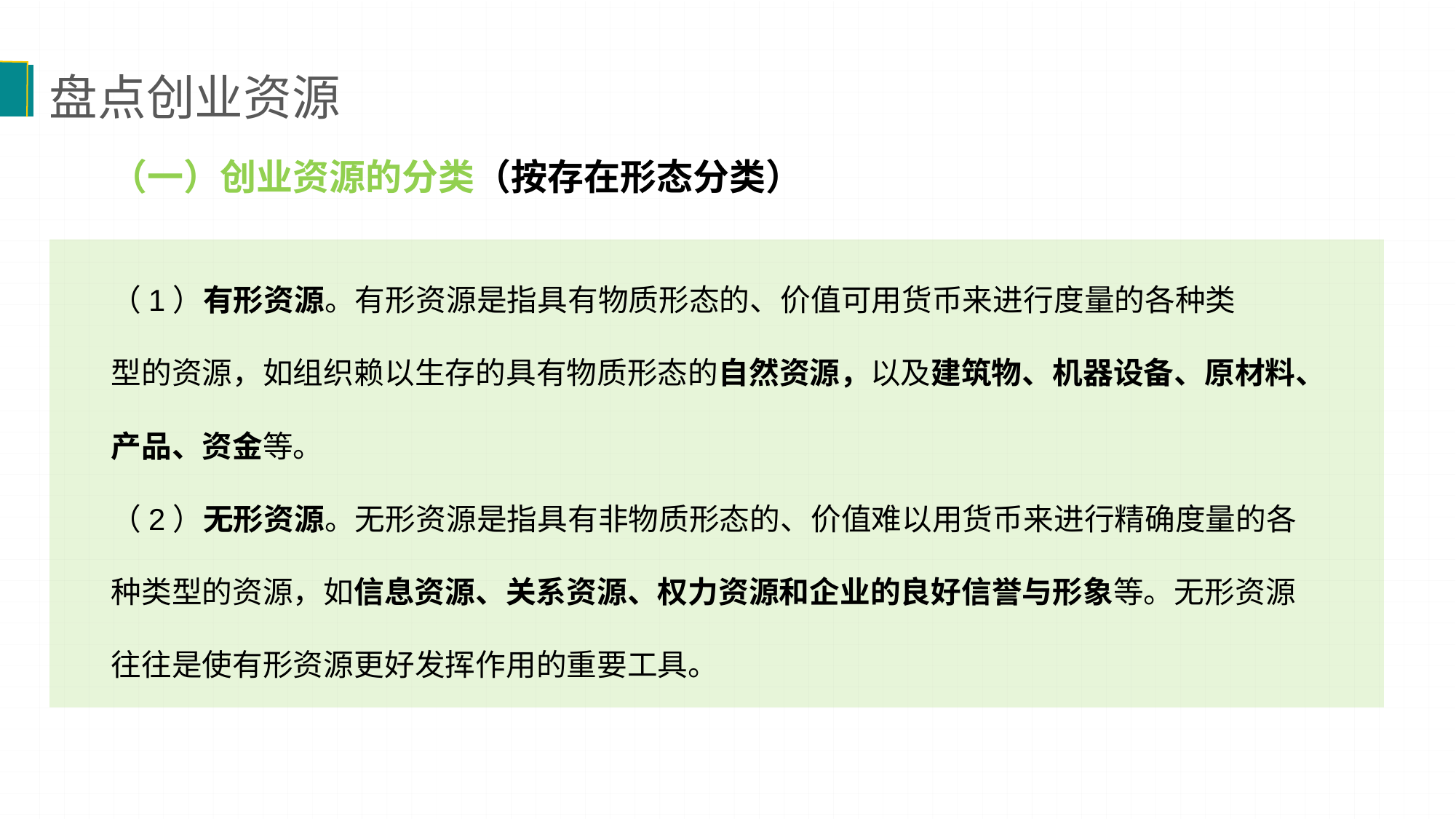

盘点创业资源

（一）创业资源的分类（按存在形态分类）

（1）有形资源。有形资源是指具有物质形态的、价值可用货币来进行度量的各种类
型的资源，如组织赖以生存的具有物质形态的自然资源，以及建筑物、机器设备、原材料、产品、资金等。
（2）无形资源。无形资源是指具有非物质形态的、价值难以用货币来进行精确度量的各种类型的资源，如信息资源、关系资源、权力资源和企业的良好信誉与形象等。无形资源往往是使有形资源更好发挥作用的重要工具。